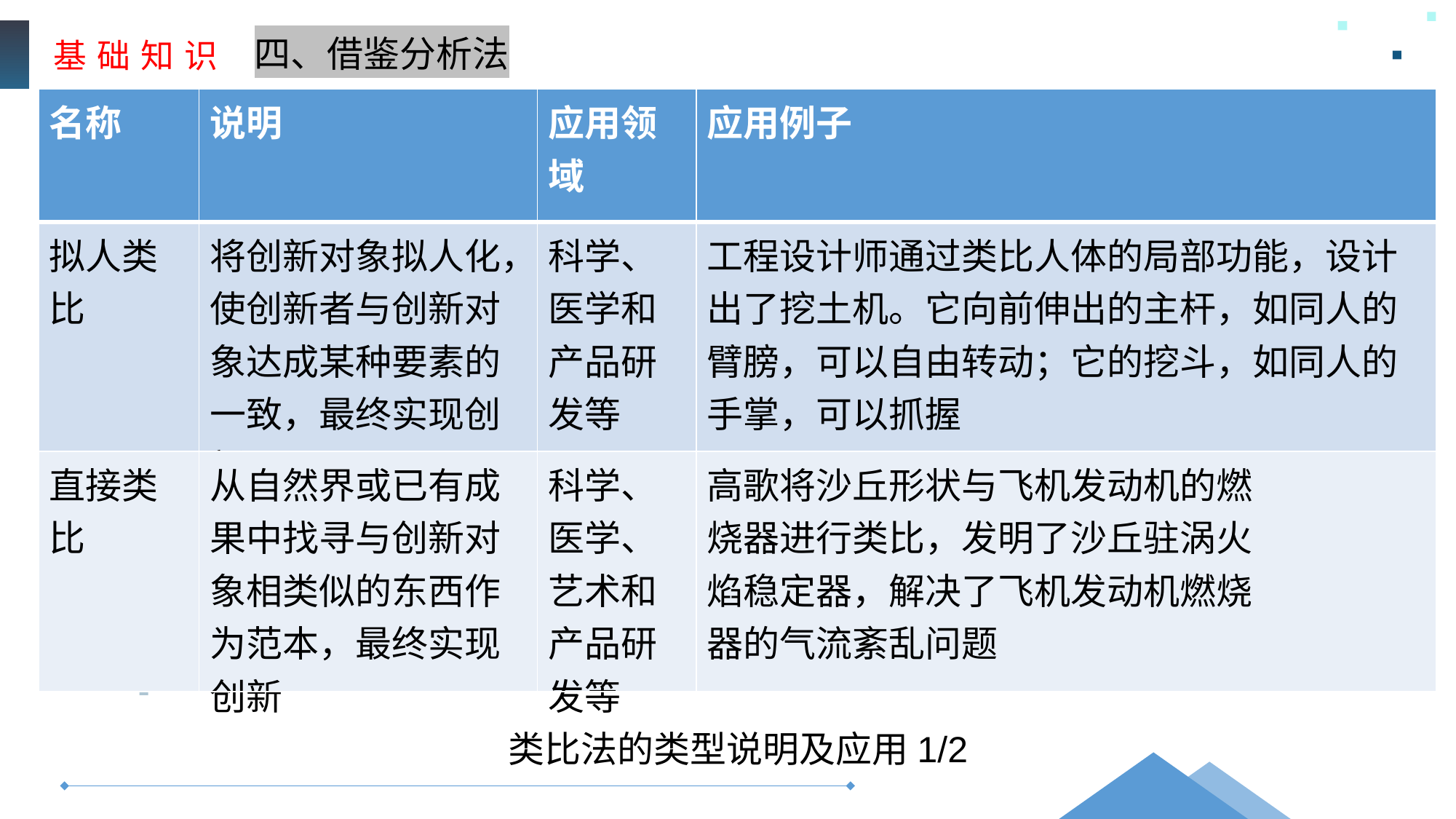

基 础 知 识

四、借鉴分析法
| 名称 | 说明 | 应用领域 | 应用例子 |
| --- | --- | --- | --- |
| 拟人类比 | 将创新对象拟人化，使创新者与创新对象达成某种要素的一致，最终实现创新 | 科学、医学和 产品研发等 | 工程设计师通过类比人体的局部功能，设计出了挖土机。它向前伸出的主杆，如同人的臂膀，可以自由转动；它的挖斗，如同人的手掌，可以抓握 |
| 直接类比 | 从自然界或已有成果中找寻与创新对象相类似的东西作为范本，最终实现创新 | 科学、医学、 艺术和产品研 发等 | 高歌将沙丘形状与飞机发动机的燃 烧器进行类比，发明了沙丘驻涡火 焰稳定器，解决了飞机发动机燃烧 器的气流紊乱问题 |

类比法的类型说明及应用1/2